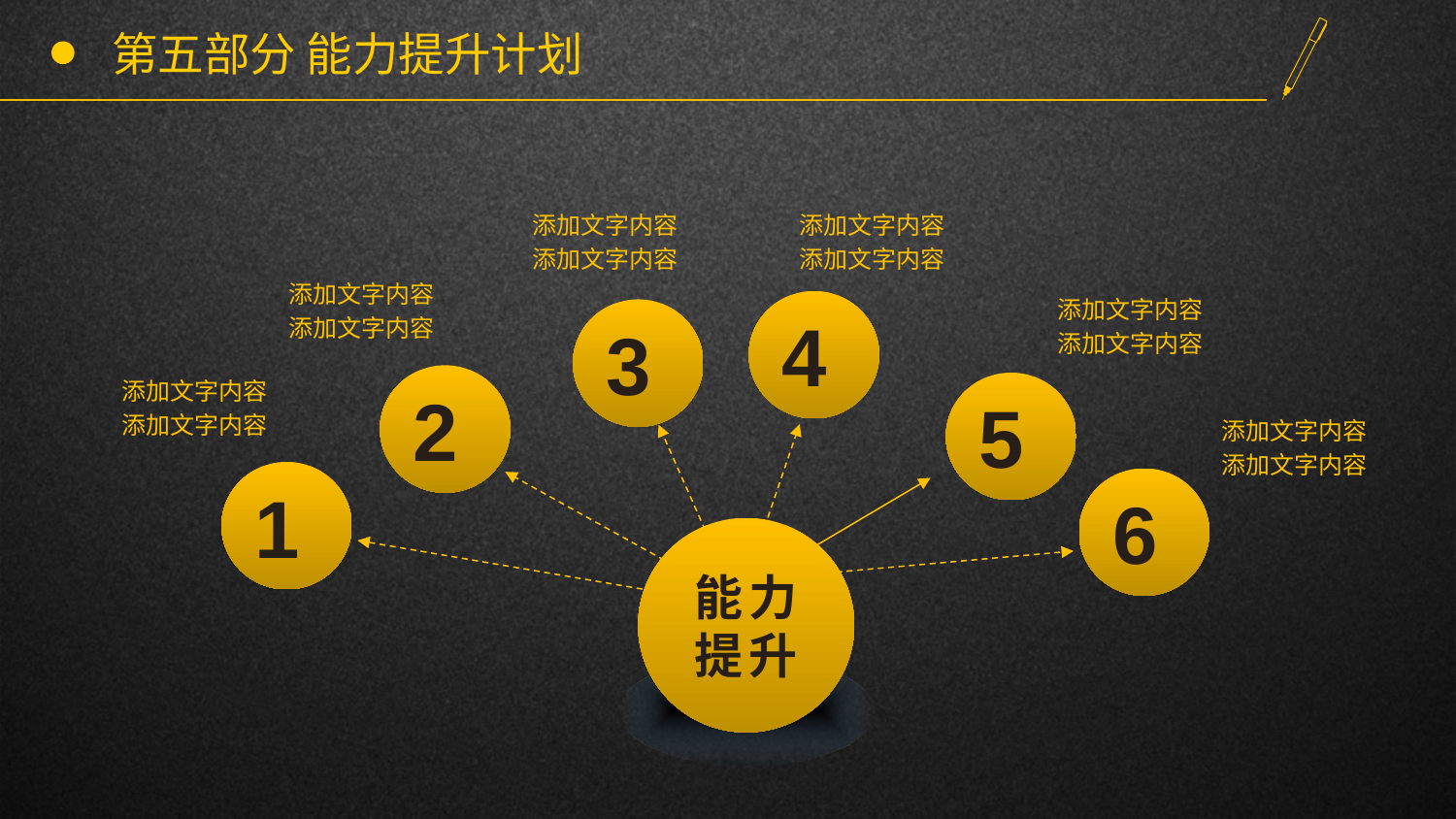

# 第五部分 能力提升计划
添加文字内容
添加文字内容
添加文字内容
添加文字内容
添加文字内容
添加文字内容
添加文字内容
添加文字内容
4
3
2
添加文字内容
添加文字内容
5
添加文字内容
添加文字内容

1

6

能力
提升